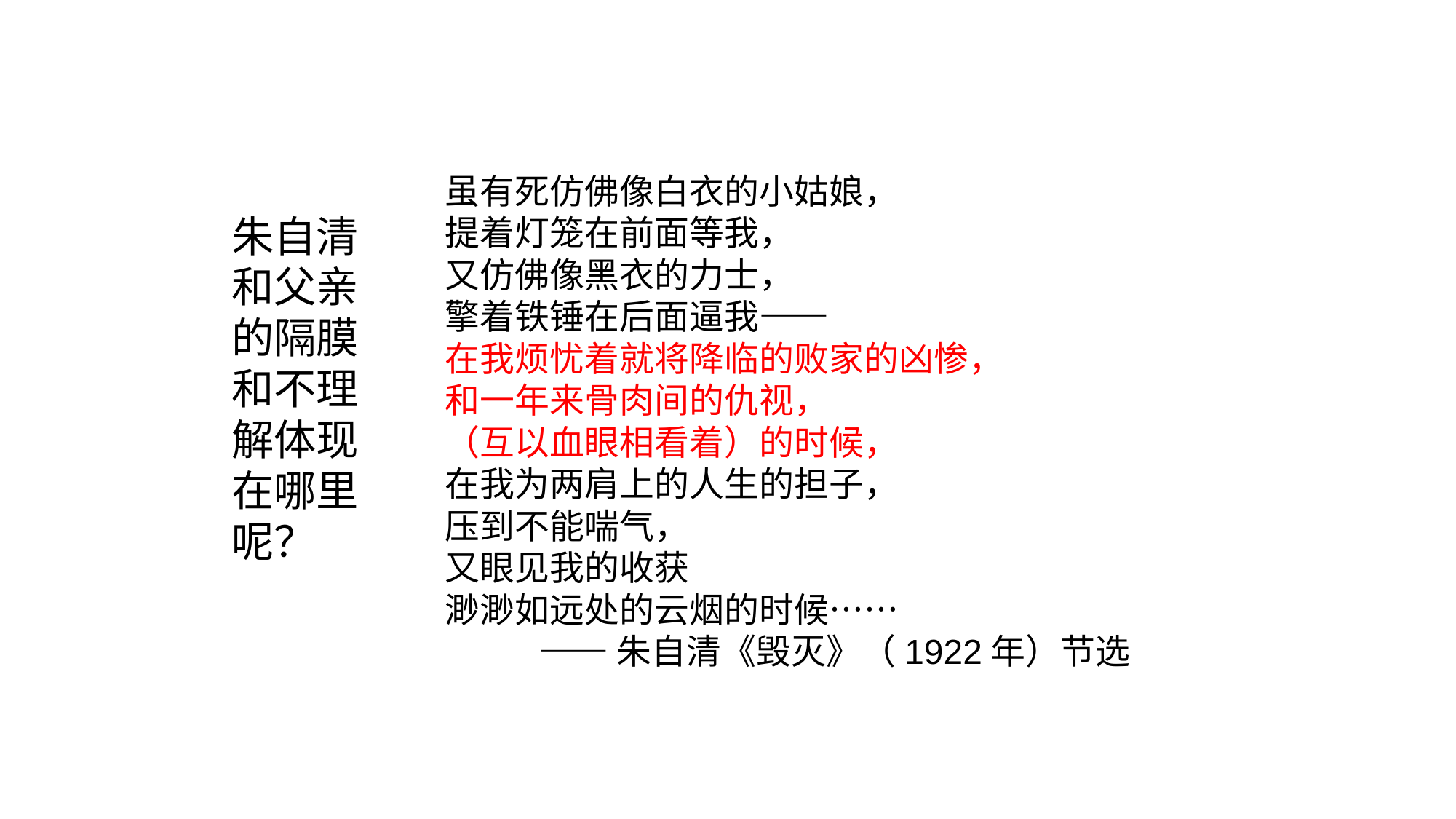

虽有死仿佛像白衣的小姑娘，
提着灯笼在前面等我，
又仿佛像黑衣的力士，
擎着铁锤在后面逼我——
在我烦忧着就将降临的败家的凶惨，
和一年来骨肉间的仇视，
（互以血眼相看着）的时候，
在我为两肩上的人生的担子，
压到不能喘气，
又眼见我的收获
渺渺如远处的云烟的时候……
            ——朱自清《毁灭》（1922年）节选
朱自清和父亲的隔膜和不理解体现在哪里呢？